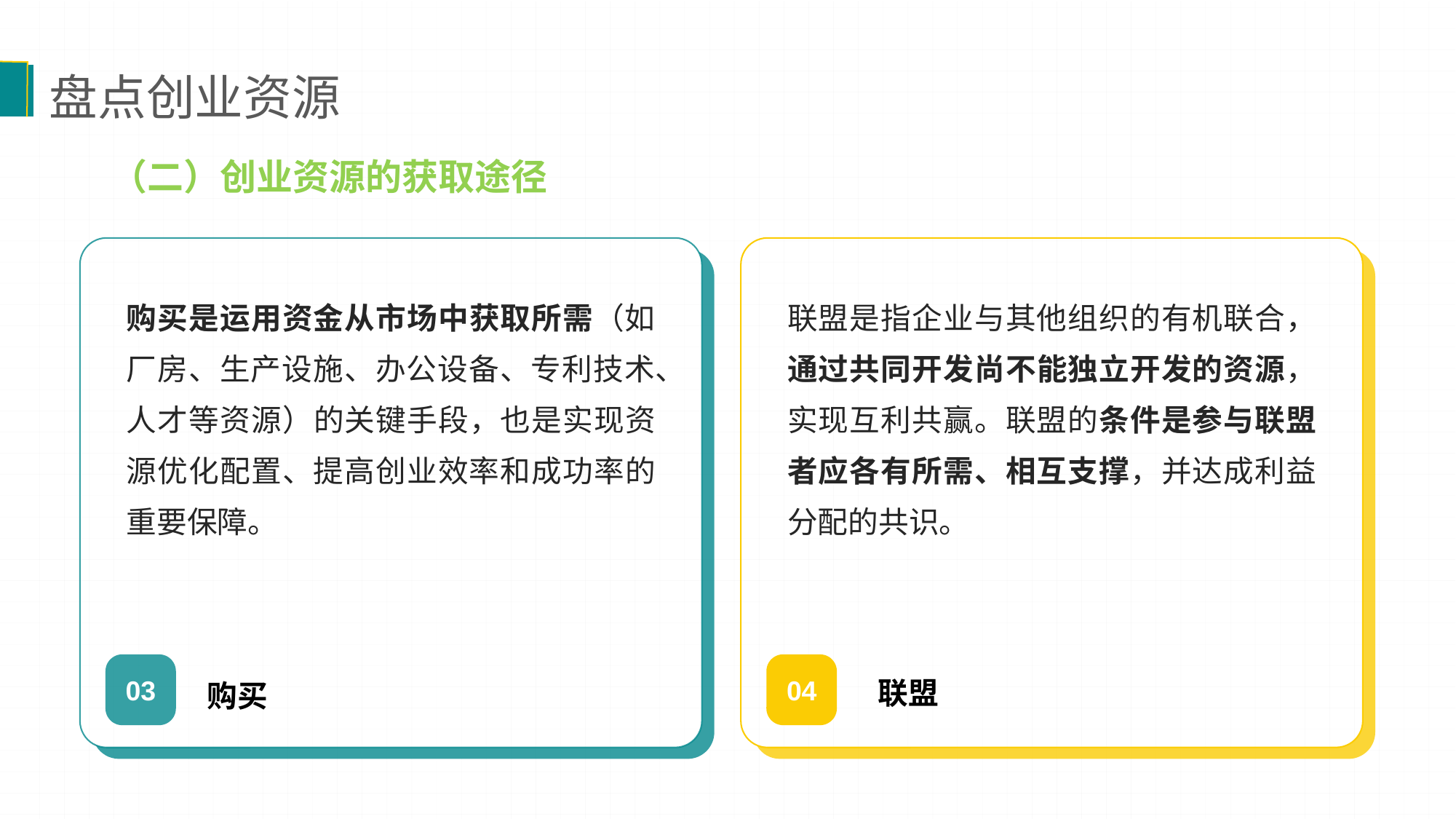

盘点创业资源

（二）创业资源的获取途径
购买是运用资金从市场中获取所需（如厂房、生产设施、办公设备、专利技术、人才等资源）的关键手段，也是实现资源优化配置、提高创业效率和成功率的重要保障。
联盟是指企业与其他组织的有机联合，通过共同开发尚不能独立开发的资源，实现互利共赢。联盟的条件是参与联盟者应各有所需、相互支撑，并达成利益分配的共识。

联盟
03
04
购买